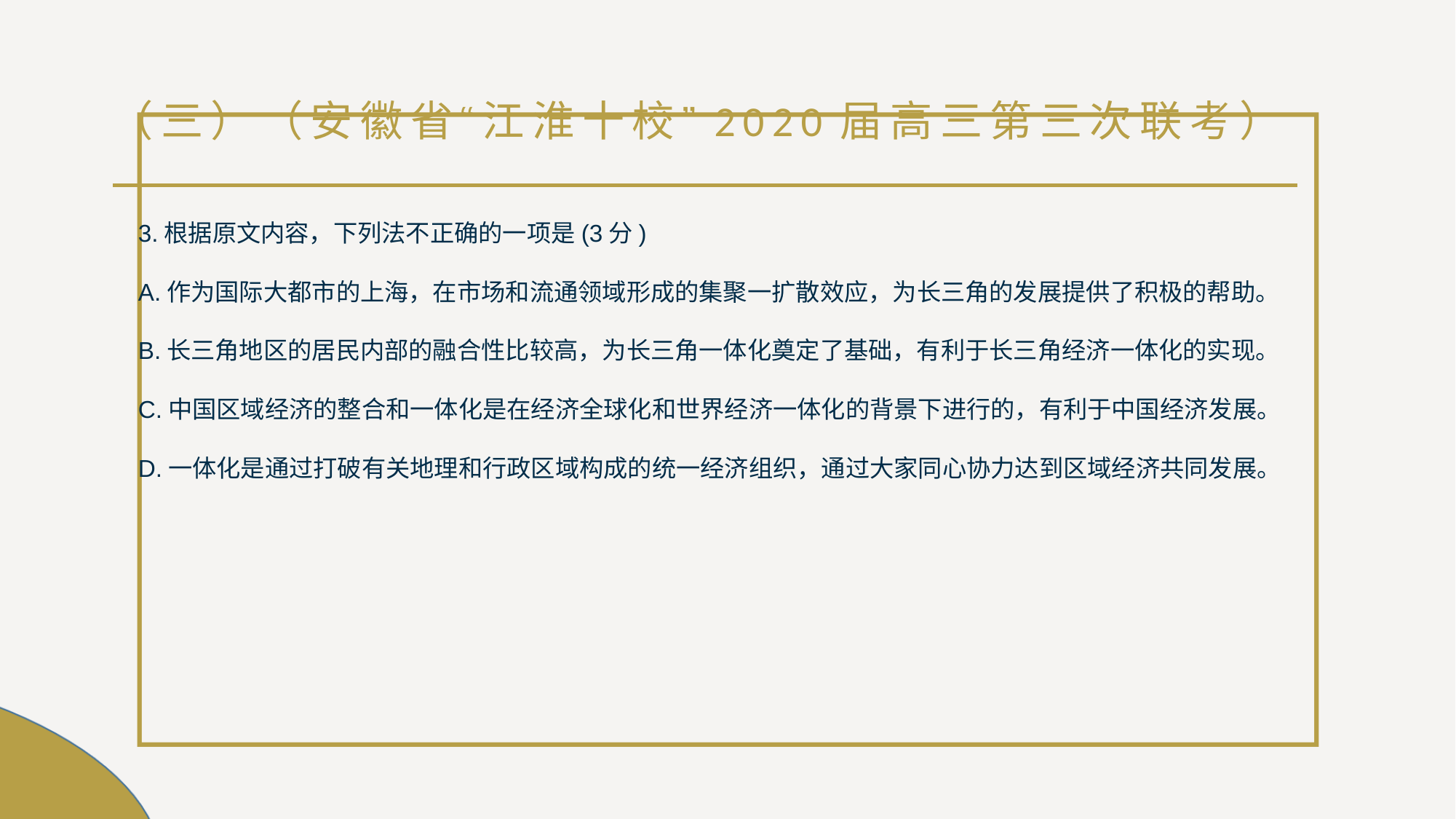

# （三）（安徽省“江淮十校”2020届高三第三次联考）
3.根据原文内容，下列法不正确的一项是(3分)
A.作为国际大都市的上海，在市场和流通领域形成的集聚一扩散效应，为长三角的发展提供了积极的帮助。
B.长三角地区的居民内部的融合性比较高，为长三角一体化奠定了基础，有利于长三角经济一体化的实现。
C.中国区域经济的整合和一体化是在经济全球化和世界经济一体化的背景下进行的，有利于中国经济发展。
D.一体化是通过打破有关地理和行政区域构成的统一经济组织，通过大家同心协力达到区域经济共同发展。